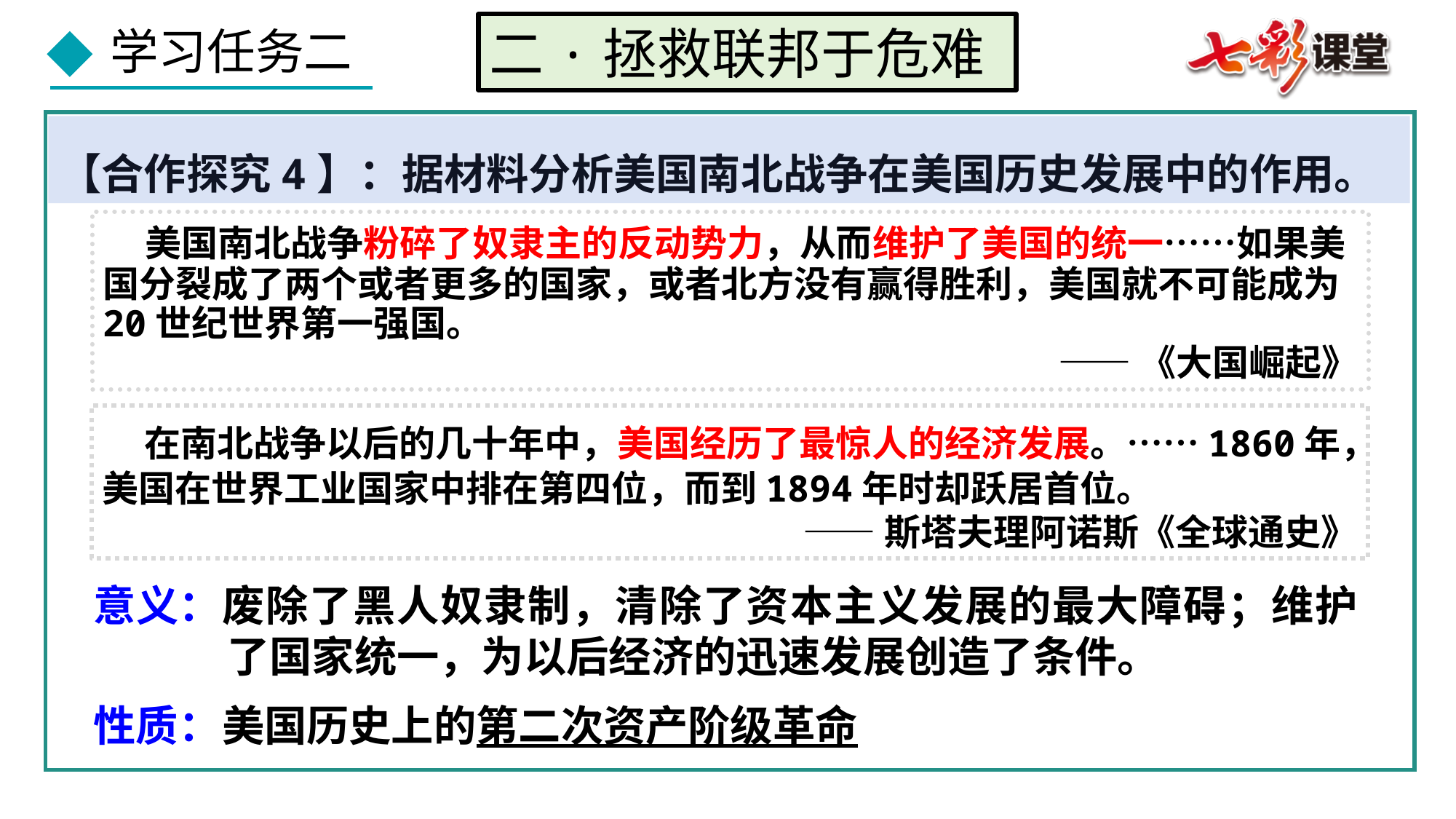

二·拯救联邦于危难
【合作探究4】：据材料分析美国南北战争在美国历史发展中的作用。
   美国南北战争粉碎了奴隶主的反动势力，从而维护了美国的统一……如果美国分裂成了两个或者更多的国家，或者北方没有赢得胜利，美国就不可能成为20世纪世界第一强国。
                                            ——《大国崛起》
   在南北战争以后的几十年中，美国经历了最惊人的经济发展。……1860年，美国在世界工业国家中排在第四位，而到1894年时却跃居首位。
                            ——斯塔夫理阿诺斯《全球通史》
意义：
废除了黑人奴隶制，清除了资本主义发展的最大障碍；维护了国家统一，为以后经济的迅速发展创造了条件。
性质：
美国历史上的第二次资产阶级革命